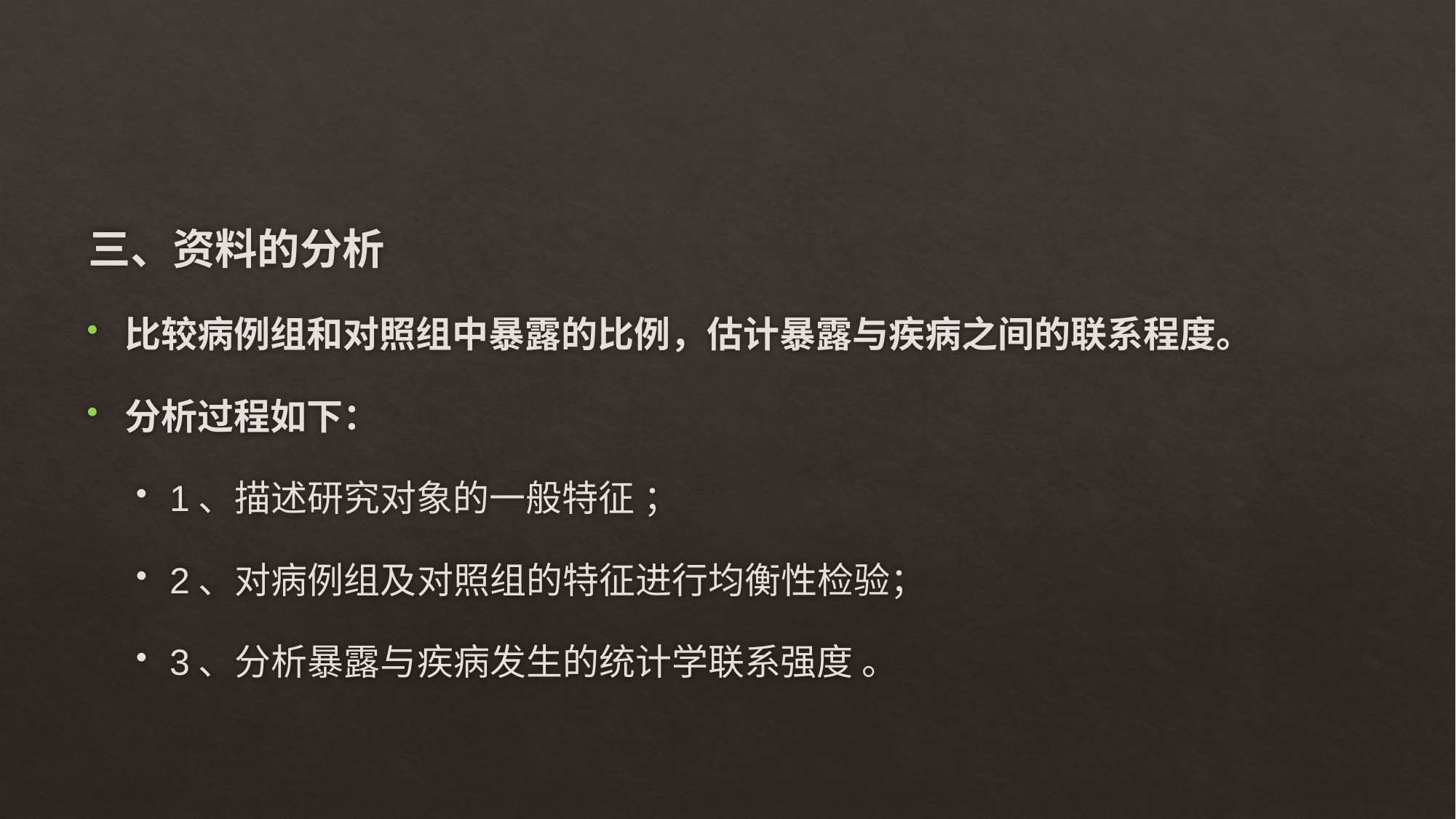

#
三、资料的分析
比较病例组和对照组中暴露的比例，估计暴露与疾病之间的联系程度。
分析过程如下：
1、描述研究对象的一般特征 ；
2、对病例组及对照组的特征进行均衡性检验；
3、分析暴露与疾病发生的统计学联系强度 。